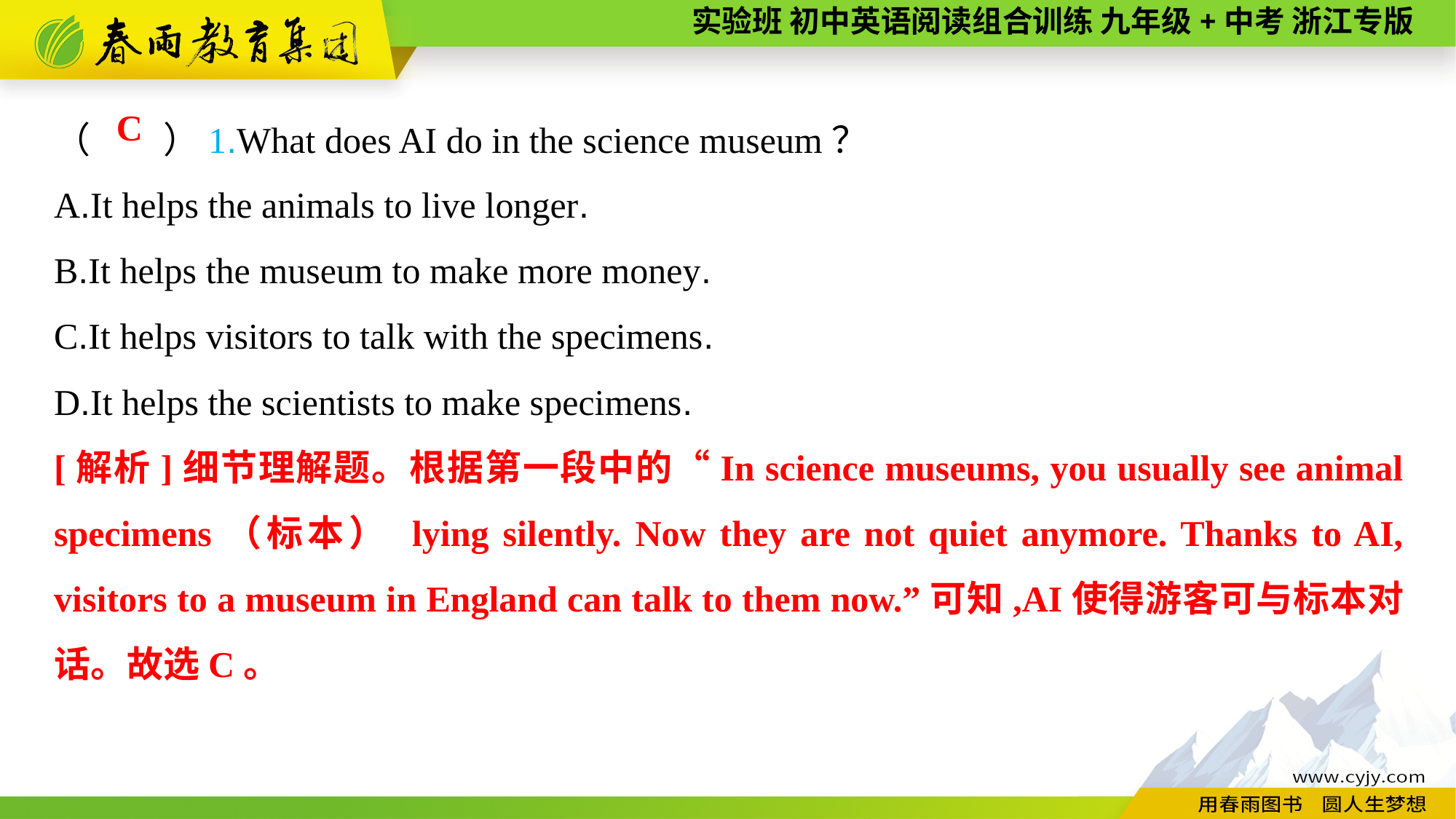

（　　）1.What does AI do in the science museum？
A.It helps the animals to live longer.
B.It helps the museum to make more money.
C.It helps visitors to talk with the specimens.
D.It helps the scientists to make specimens.
C
[解析]细节理解题。根据第一段中的“In science museums, you usually see animal specimens（标本） lying silently. Now they are not quiet anymore. Thanks to AI, visitors to a museum in England can talk to them now.”可知,AI使得游客可与标本对话。故选C。